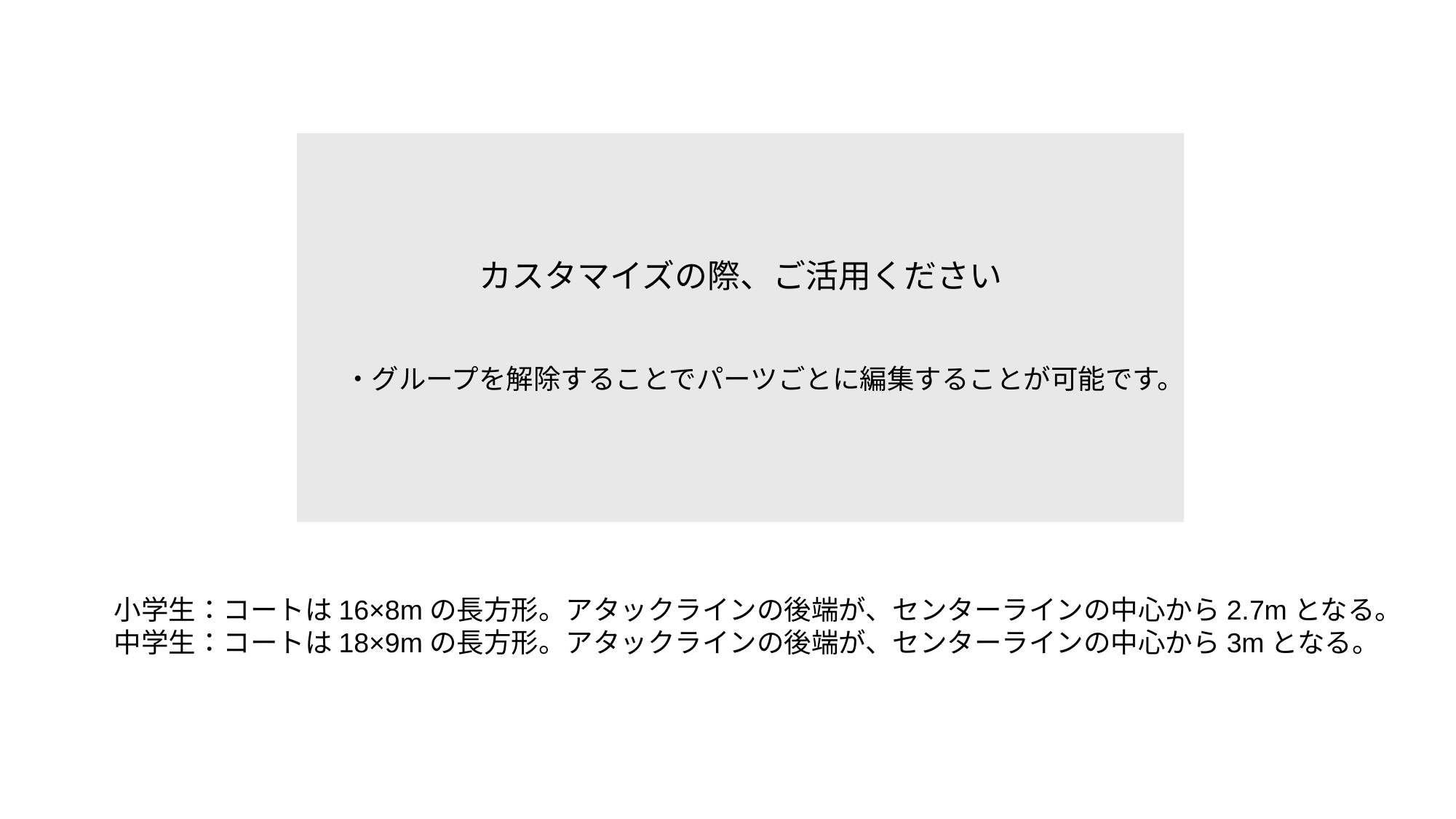

カスタマイズの際、ご活用ください

     ・グループを解除することでパーツごとに編集することが可能です。
小学生：コートは16×8mの長方形。アタックラインの後端が、センターラインの中心から2.7mとなる。
中学生：コートは18×9mの長方形。アタックラインの後端が、センターラインの中心から3mとなる。